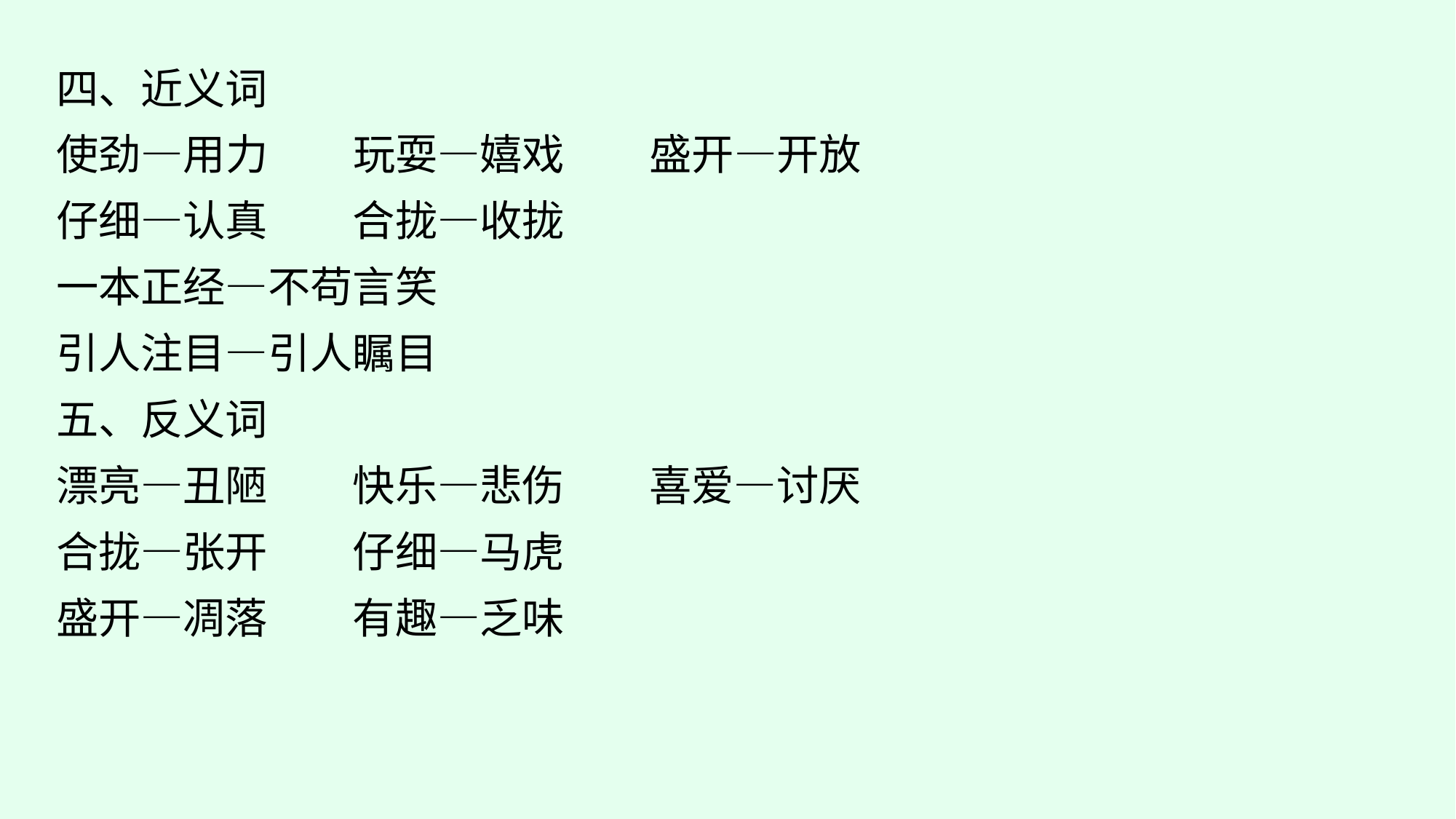

四、近义词
使劲—用力　　玩耍—嬉戏　　盛开—开放
仔细—认真　　合拢—收拢
一本正经—不苟言笑
引人注目—引人瞩目
五、反义词
漂亮—丑陋　　快乐—悲伤　　喜爱—讨厌
合拢—张开　　仔细—马虎
盛开—凋落　　有趣—乏味